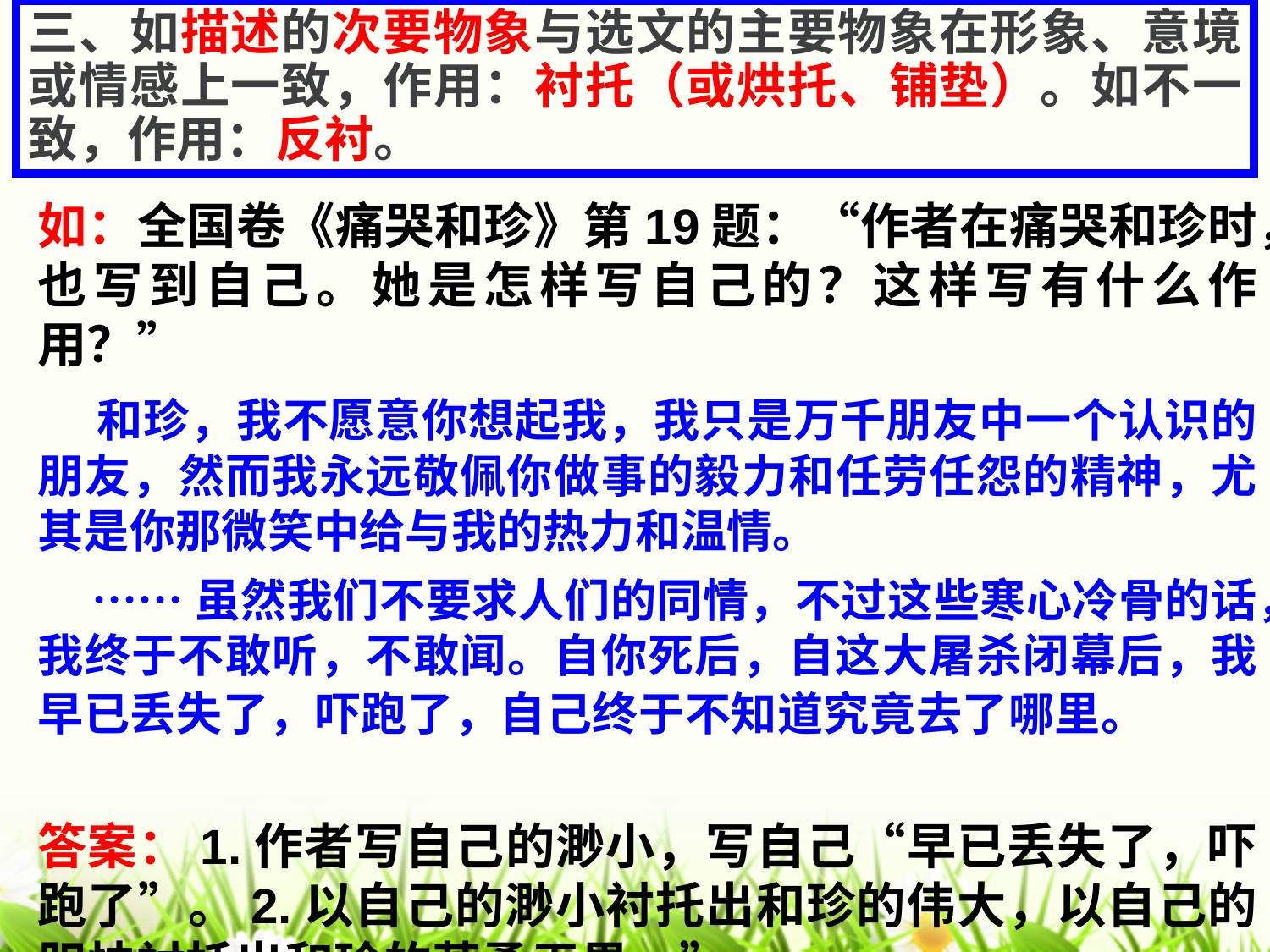

三、如描述的次要物象与选文的主要物象在形象、意境或情感上一致，作用：衬托（或烘托、铺垫）。如不一致，作用：反衬。
# 如：全国卷《痛哭和珍》第19题：“作者在痛哭和珍时，也写到自己。她是怎样写自己的？这样写有什么作用？”
    和珍，我不愿意你想起我，我只是万千朋友中一个认识的朋友，然而我永远敬佩你做事的毅力和任劳任怨的精神，尤其是你那微笑中给与我的热力和温情。
     ……虽然我们不要求人们的同情，不过这些寒心冷骨的话，我终于不敢听，不敢闻。自你死后，自这大屠杀闭幕后，我早已丢失了，吓跑了，自己终于不知道究竟去了哪里。
答案：1.作者写自己的渺小，写自己“早已丢失了，吓跑了”。2.以自己的渺小衬托出和珍的伟大，以自己的胆怯衬托出和珍的英勇无畏。”